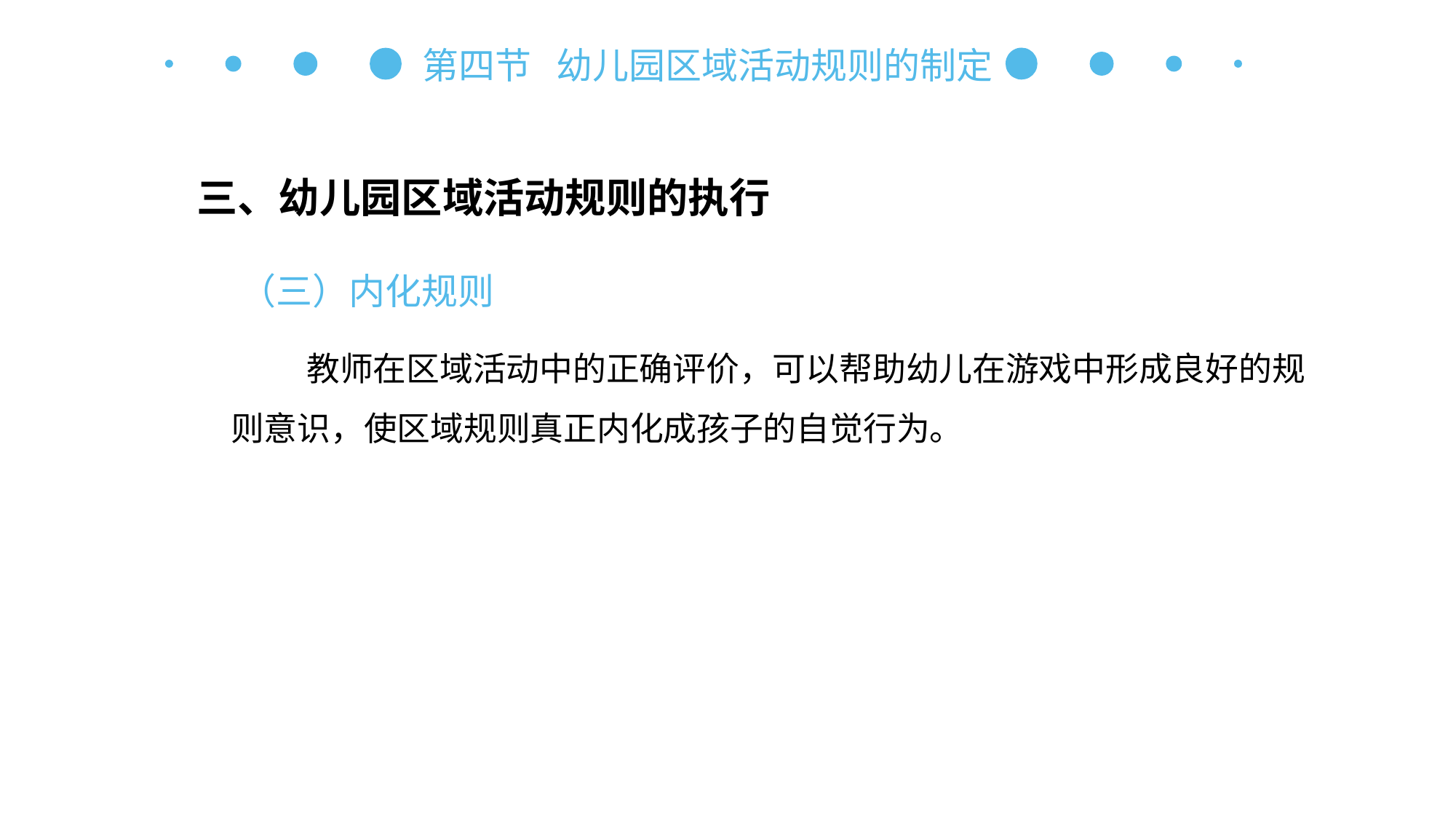

第四节   幼儿园区域活动规则的制定

三、幼儿园区域活动规则的执行
（三）内化规则
教师在区域活动中的正确评价，可以帮助幼儿在游戏中形成良好的规则意识，使区域规则真正内化成孩子的自觉行为。